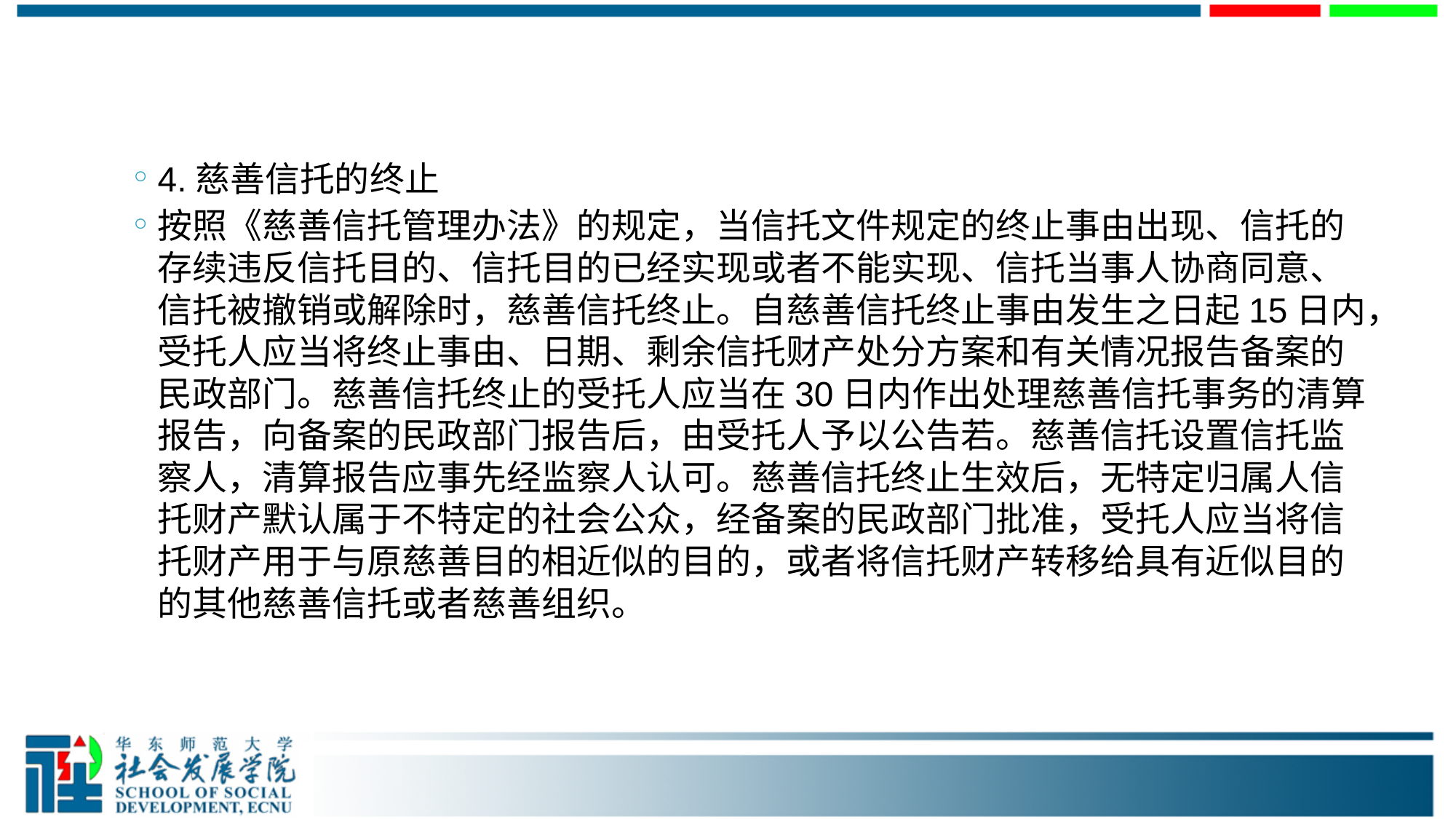

#
4.慈善信托的终止
按照《慈善信托管理办法》的规定，当信托文件规定的终止事由出现、信托的存续违反信托目的、信托目的已经实现或者不能实现、信托当事人协商同意、信托被撤销或解除时，慈善信托终止。自慈善信托终止事由发生之日起15日内，受托人应当将终止事由、日期、剩余信托财产处分方案和有关情况报告备案的民政部门。慈善信托终止的受托人应当在30日内作出处理慈善信托事务的清算报告，向备案的民政部门报告后，由受托人予以公告若。慈善信托设置信托监察人，清算报告应事先经监察人认可。慈善信托终止生效后，无特定归属人信托财产默认属于不特定的社会公众，经备案的民政部门批准，受托人应当将信托财产用于与原慈善目的相近似的目的，或者将信托财产转移给具有近似目的的其他慈善信托或者慈善组织。